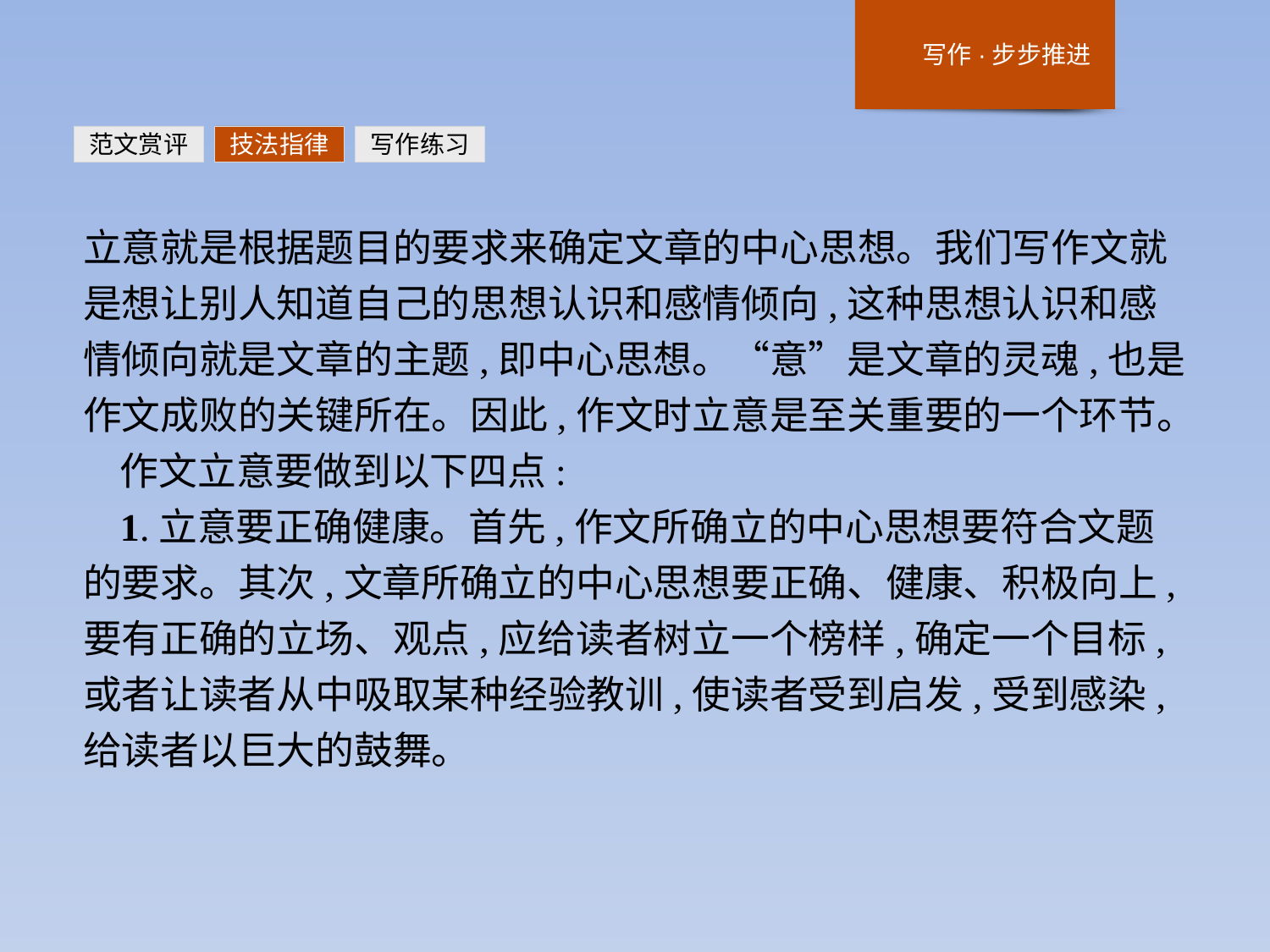

范文赏评
技法指律
写作练习
立意就是根据题目的要求来确定文章的中心思想。我们写作文就是想让别人知道自己的思想认识和感情倾向,这种思想认识和感情倾向就是文章的主题,即中心思想。“意”是文章的灵魂,也是作文成败的关键所在。因此,作文时立意是至关重要的一个环节。
作文立意要做到以下四点:
1.立意要正确健康。首先,作文所确立的中心思想要符合文题的要求。其次,文章所确立的中心思想要正确、健康、积极向上,要有正确的立场、观点,应给读者树立一个榜样,确定一个目标,或者让读者从中吸取某种经验教训,使读者受到启发,受到感染,给读者以巨大的鼓舞。